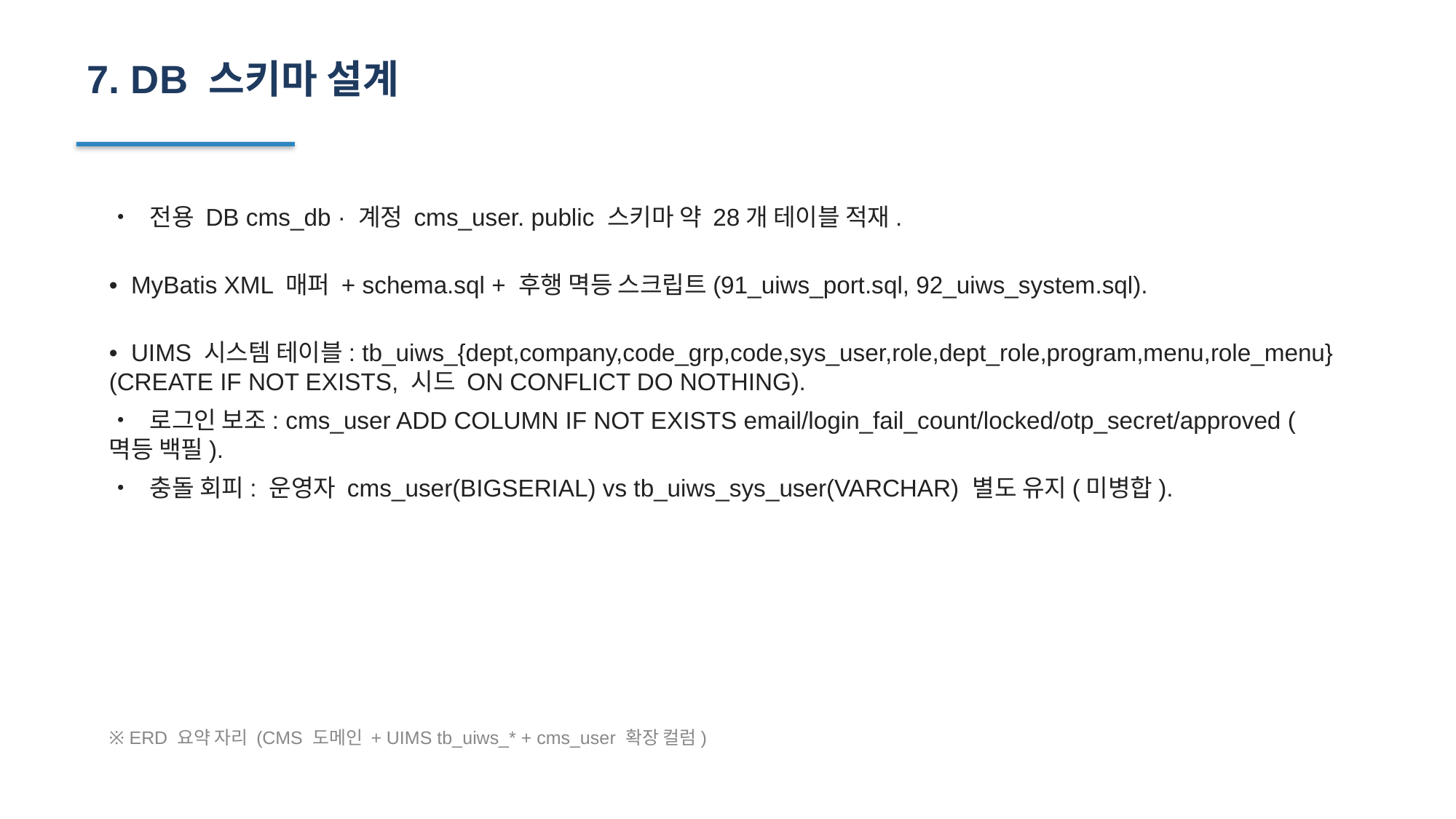

7. DB 스키마 설계

•  전용 DB cms_db · 계정 cms_user. public 스키마 약 28개 테이블 적재.
•  MyBatis XML 매퍼 + schema.sql + 후행 멱등 스크립트(91_uiws_port.sql, 92_uiws_system.sql).
•  UIMS 시스템 테이블: tb_uiws_{dept,company,code_grp,code,sys_user,role,dept_role,program,menu,role_menu} (CREATE IF NOT EXISTS, 시드 ON CONFLICT DO NOTHING).
•  로그인 보조: cms_user ADD COLUMN IF NOT EXISTS email/login_fail_count/locked/otp_secret/approved (멱등 백필).
•  충돌 회피: 운영자 cms_user(BIGSERIAL) vs tb_uiws_sys_user(VARCHAR) 별도 유지(미병합).
※ ERD 요약 자리 (CMS 도메인 + UIMS tb_uiws_* + cms_user 확장 컬럼)